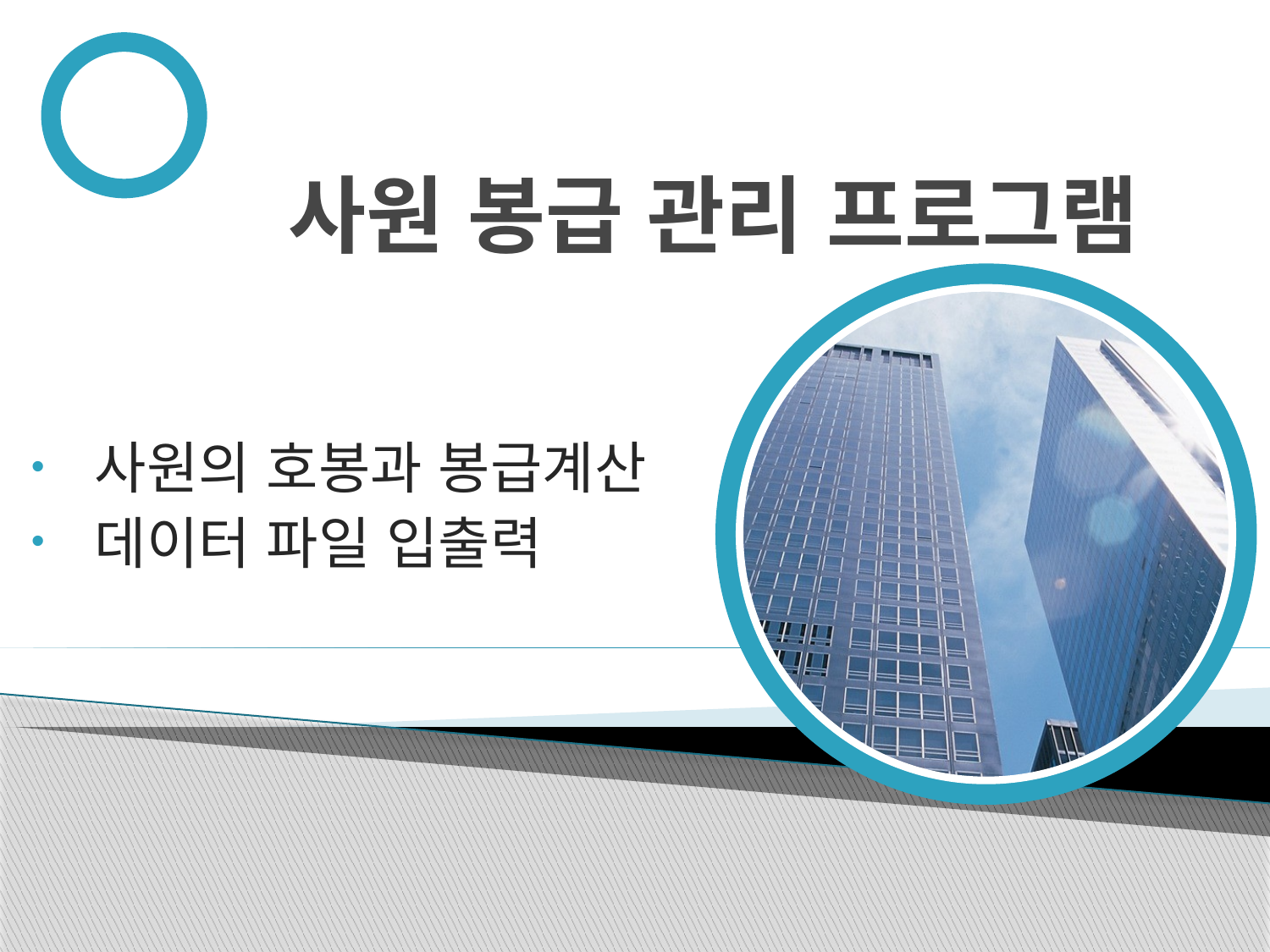

# 사원 봉급 관리 프로그램
사원의 호봉과 봉급계산
데이터 파일 입출력